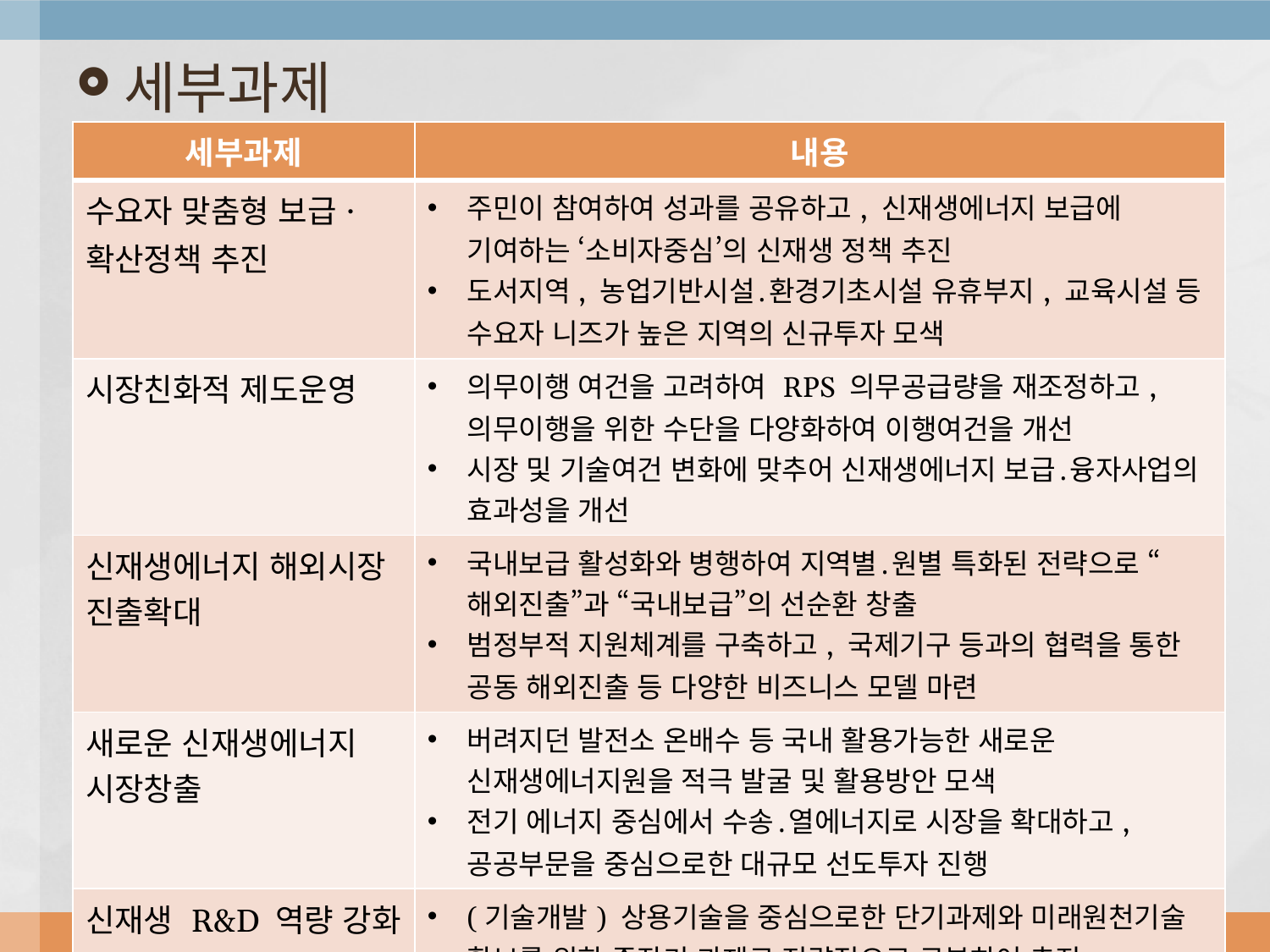

세부과제
| 세부과제 | 내용 |
| --- | --- |
| 수요자 맞춤형 보급·확산정책 추진 | 주민이 참여하여 성과를 공유하고, 신재생에너지 보급에 기여하는 ‘소비자중심’의 신재생 정책 추진 도서지역, 농업기반시설․환경기초시설 유휴부지, 교육시설 등 수요자 니즈가 높은 지역의 신규투자 모색 |
| 시장친화적 제도운영 | 의무이행 여건을 고려하여 RPS 의무공급량을 재조정하고, 의무이행을 위한 수단을 다양화하여 이행여건을 개선 시장 및 기술여건 변화에 맞추어 신재생에너지 보급․융자사업의 효과성을 개선 |
| 신재생에너지 해외시장 진출확대 | 국내보급 활성화와 병행하여 지역별․원별 특화된 전략으로 “해외진출”과 “국내보급”의 선순환 창출 범정부적 지원체계를 구축하고, 국제기구 등과의 협력을 통한 공동 해외진출 등 다양한 비즈니스 모델 마련 |
| 새로운 신재생에너지 시장창출 | 버려지던 발전소 온배수 등 국내 활용가능한 새로운 신재생에너지원을 적극 발굴 및 활용방안 모색 전기 에너지 중심에서 수송․열에너지로 시장을 확대하고, 공공부문을 중심으로한 대규모 선도투자 진행 |
| 신재생 R&D 역량 강화 | (기술개발) 상용기술을 중심으로한 단기과제와 미래원천기술 확보를 위한 중장기 과제로 전략적으로 구분하여 추진 (인력양성) 전문인력 양성과 신재생 고용창출 연계 |
15